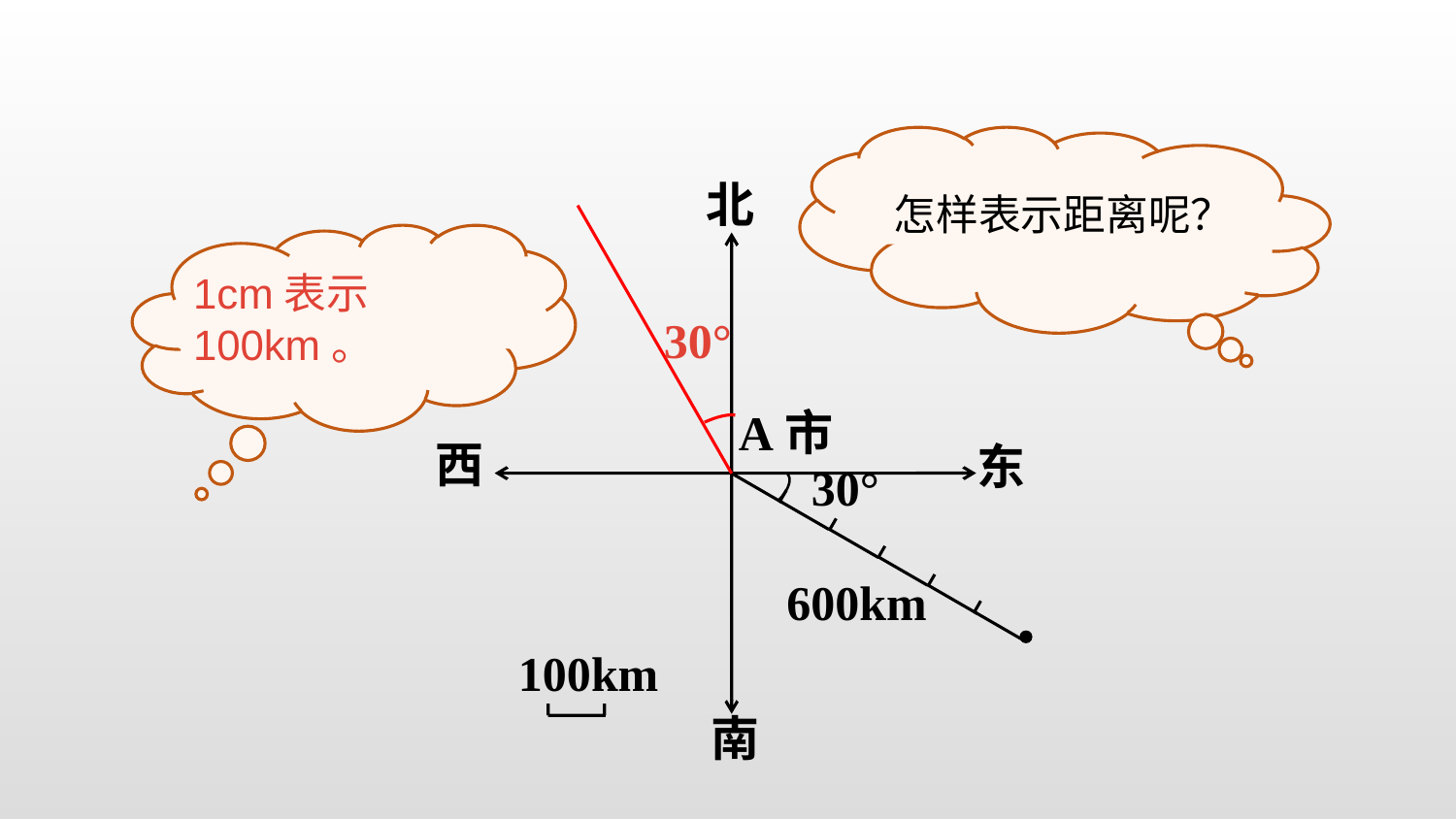

怎样表示距离呢？
北

西
东
南

30°

1cm表示100km。
A市
30°

600km

100km